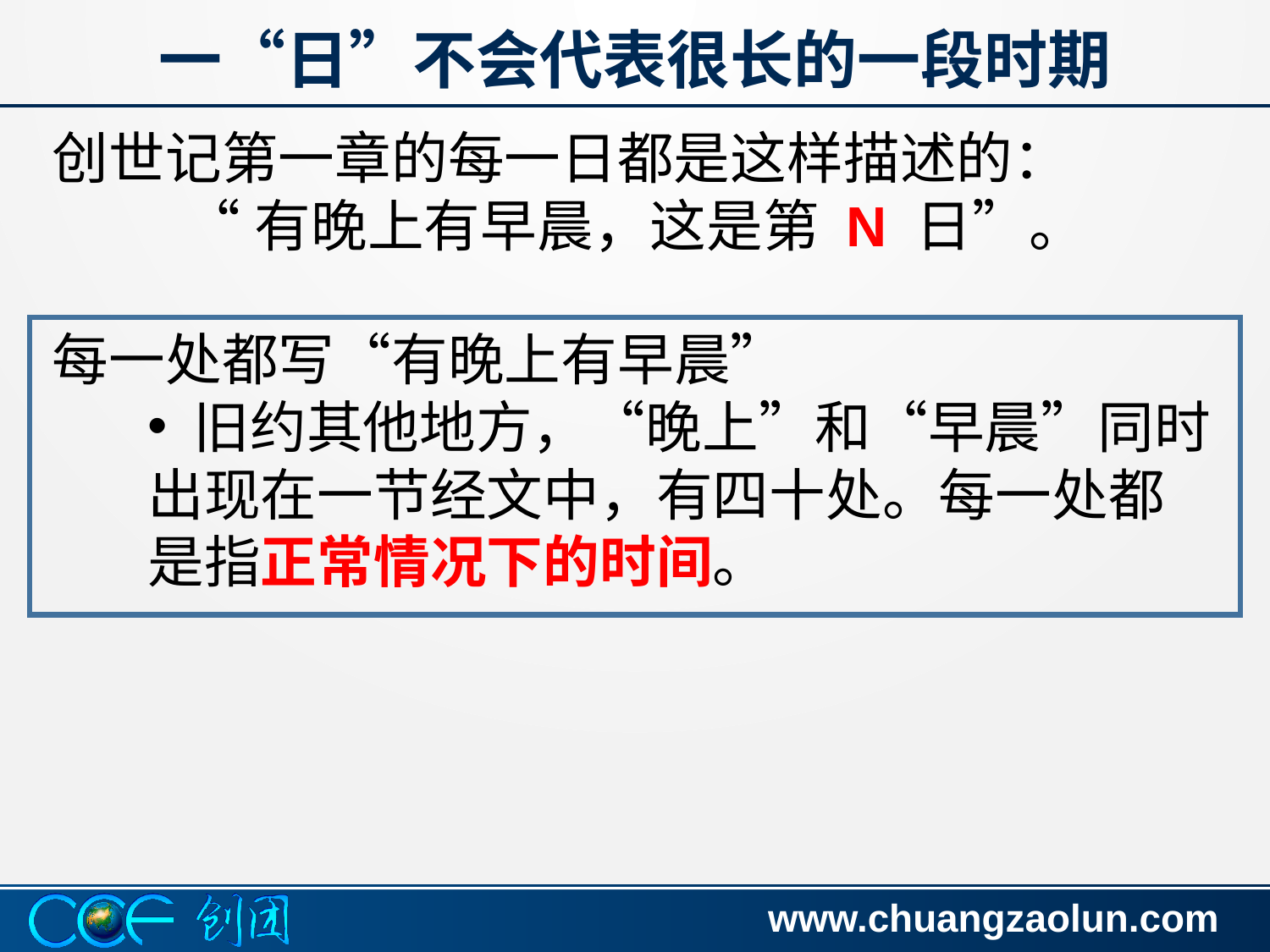

# 一“日”不会代表很长的一段时期
创世记第一章的每一日都是这样描述的：
“有晚上有早晨，这是第 N 日”。

每一处都写“有晚上有早晨”
 旧约其他地方，“晚上”和“早晨”同时出现在一节经文中，有四十处。每一处都是指正常情况下的时间。